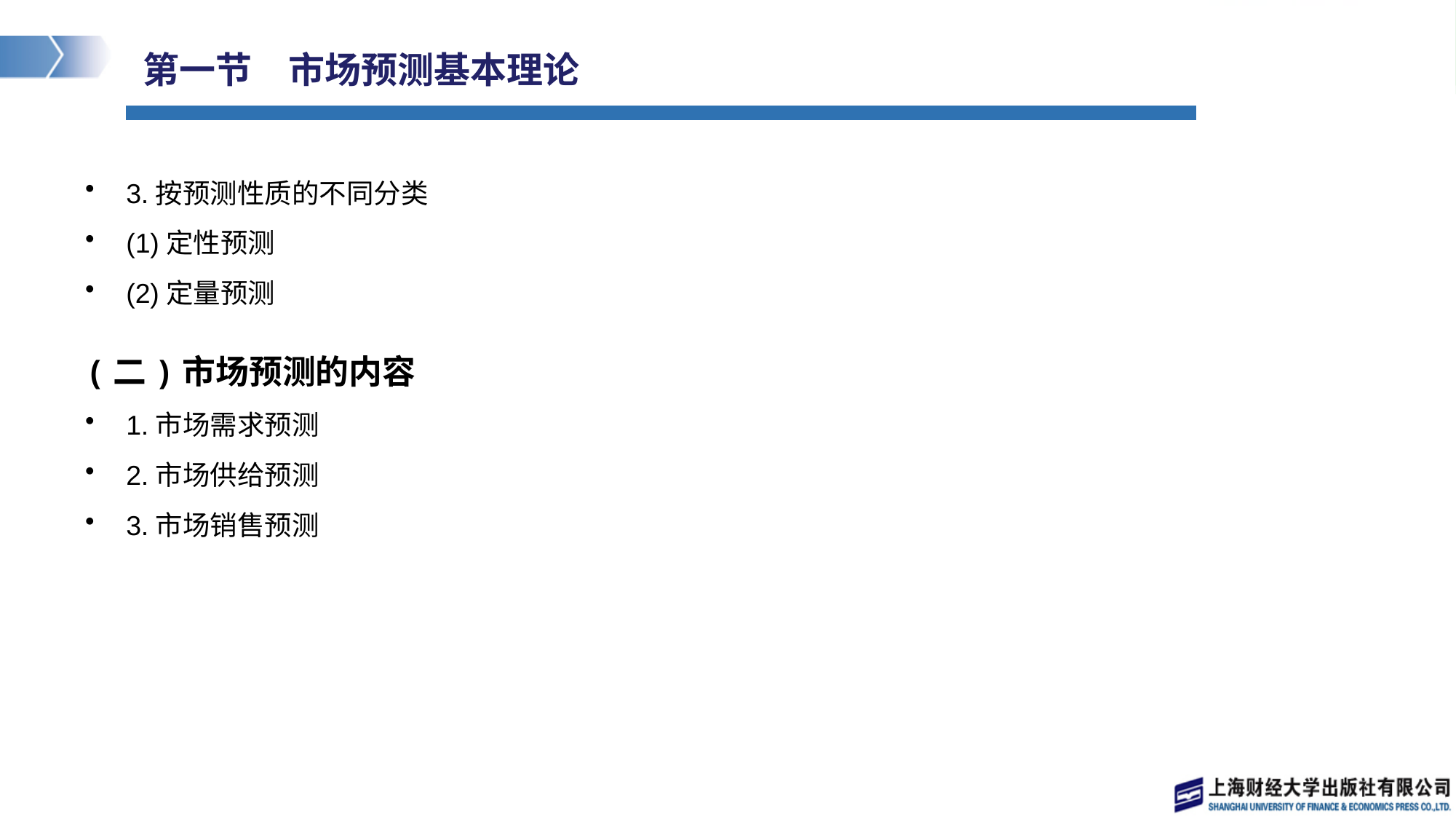

# 第一节　市场预测基本理论
3.按预测性质的不同分类
(1)定性预测
(2)定量预测
(二)市场预测的内容
1.市场需求预测
2.市场供给预测
3.市场销售预测